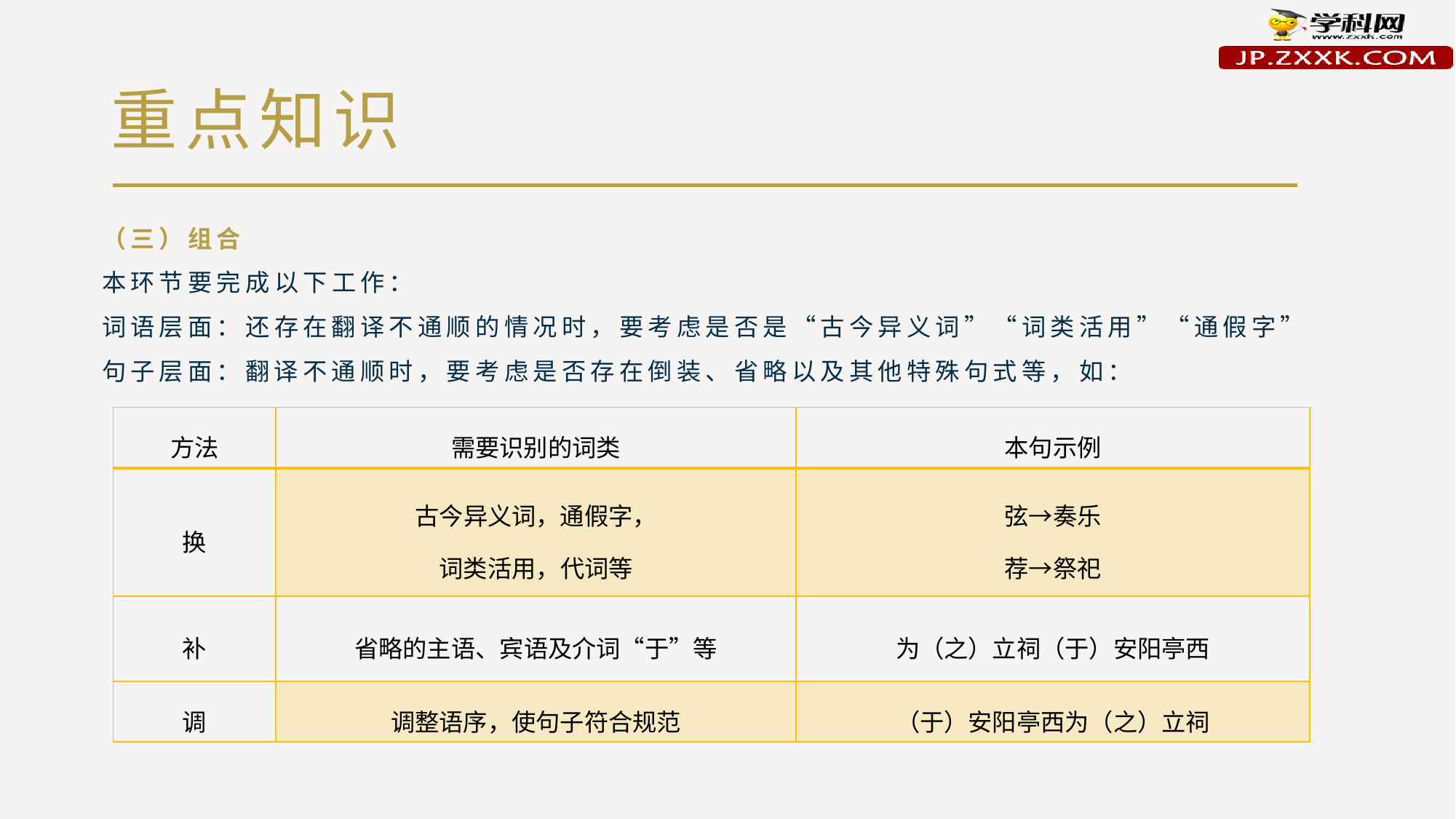

# 重点知识
（三）组合
本环节要完成以下工作：
词语层面：还存在翻译不通顺的情况时，要考虑是否是“古今异义词”“词类活用”“通假字”
句子层面：翻译不通顺时，要考虑是否存在倒装、省略以及其他特殊句式等，如：

| 方法 | 需要识别的词类 | 本句示例 |
| --- | --- | --- |
| 换 | 古今异义词，通假字， 词类活用，代词等 | 弦→奏乐 荐→祭祀 |
| 补 | 省略的主语、宾语及介词“于”等 | 为（之）立祠（于）安阳亭西 |
| 调 | 调整语序，使句子符合规范 | （于）安阳亭西为（之）立祠 |